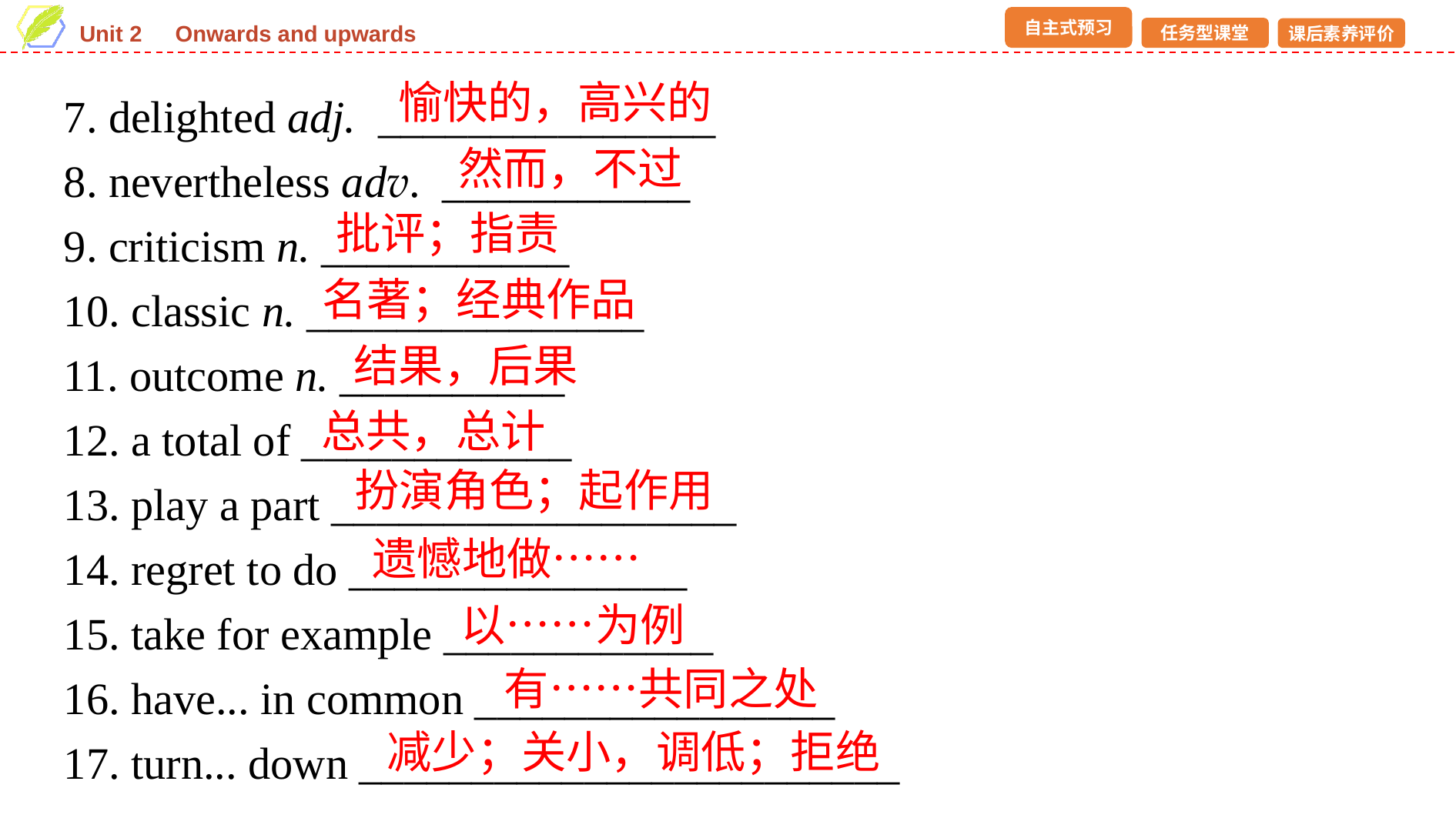

愉快的，高兴的
7. delighted adj.  _______________
8. nevertheless adv.  ___________
9. criticism n. ___________
10. classic n. _______________
11. outcome n. __________
12. a total of ____________
13. play a part __________________
14. regret to do _______________
15. take for example ____________
16. have... in common ________________
17. turn... down ________________________
然而，不过
批评；指责
名著；经典作品
结果，后果
总共，总计
扮演角色；起作用
遗憾地做……
以……为例
有……共同之处
减少；关小，调低；拒绝